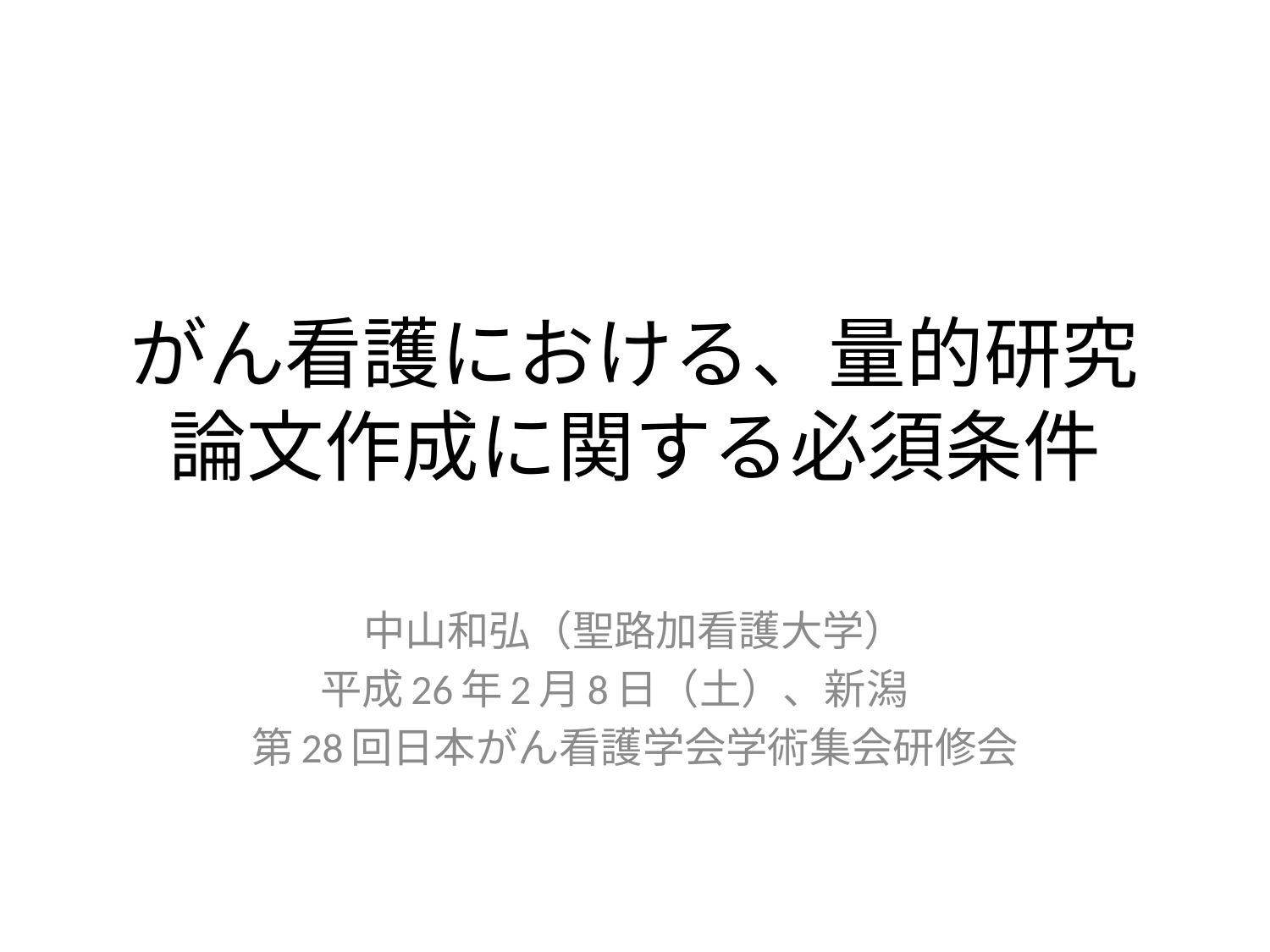

# がん看護における、量的研究 論文作成に関する必須条件

中山和弘（聖路加看護大学）
平成26年2月8日（土）、新潟
第28回日本がん看護学会学術集会研修会